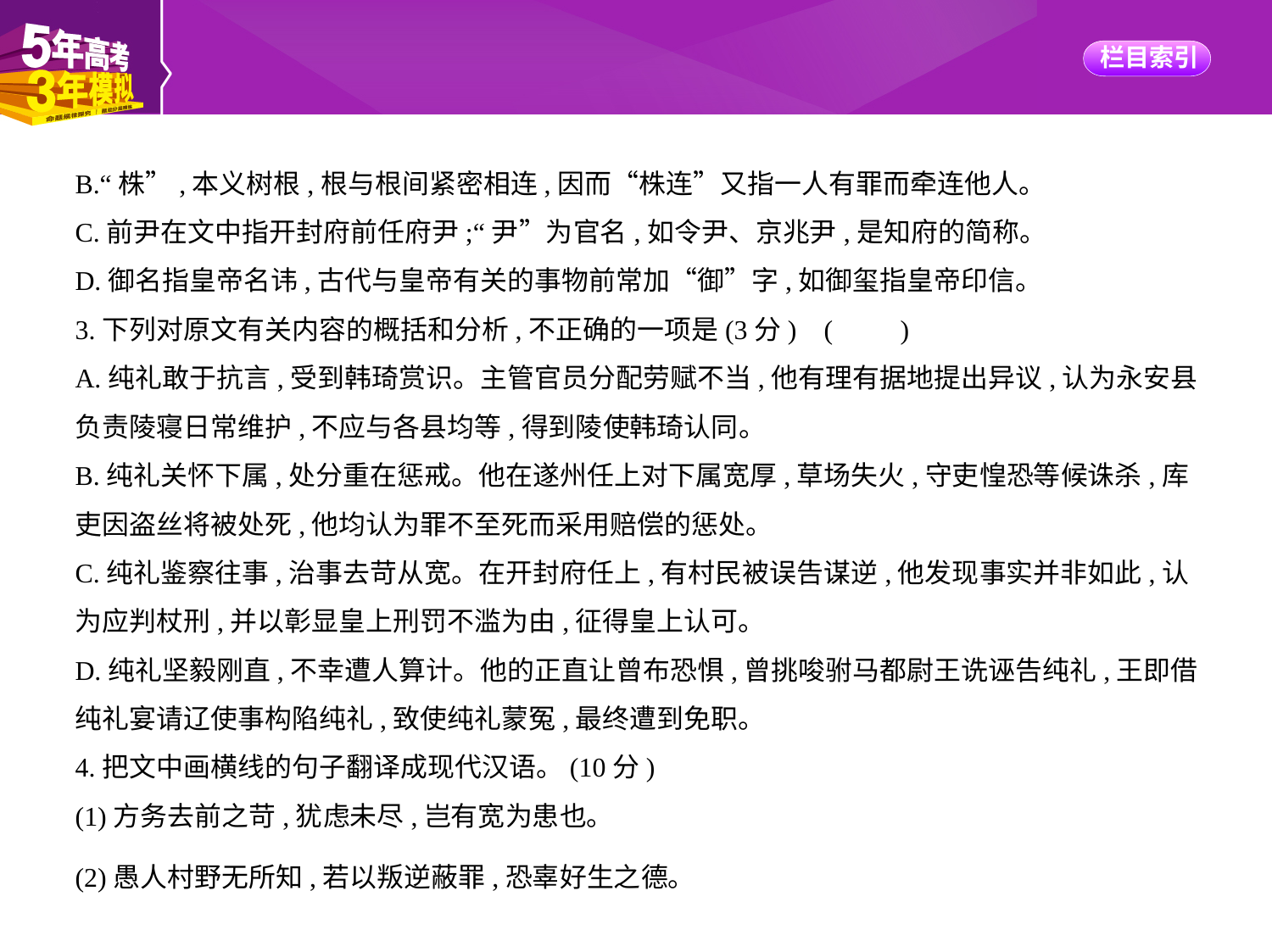

B.“株”,本义树根,根与根间紧密相连,因而“株连”又指一人有罪而牵连他人。
C.前尹在文中指开封府前任府尹;“尹”为官名,如令尹、京兆尹,是知府的简称。
D.御名指皇帝名讳,古代与皇帝有关的事物前常加“御”字,如御玺指皇帝印信。
3.下列对原文有关内容的概括和分析,不正确的一项是(3分) (　　)
A.纯礼敢于抗言,受到韩琦赏识。主管官员分配劳赋不当,他有理有据地提出异议,认为永安县
负责陵寝日常维护,不应与各县均等,得到陵使韩琦认同。
B.纯礼关怀下属,处分重在惩戒。他在遂州任上对下属宽厚,草场失火,守吏惶恐等候诛杀,库
吏因盗丝将被处死,他均认为罪不至死而采用赔偿的惩处。
C.纯礼鉴察往事,治事去苛从宽。在开封府任上,有村民被误告谋逆,他发现事实并非如此,认
为应判杖刑,并以彰显皇上刑罚不滥为由,征得皇上认可。
D.纯礼坚毅刚直,不幸遭人算计。他的正直让曾布恐惧,曾挑唆驸马都尉王诜诬告纯礼,王即借
纯礼宴请辽使事构陷纯礼,致使纯礼蒙冤,最终遭到免职。
4.把文中画横线的句子翻译成现代汉语。(10分)
(1)方务去前之苛,犹虑未尽,岂有宽为患也。
(2)愚人村野无所知,若以叛逆蔽罪,恐辜好生之德。